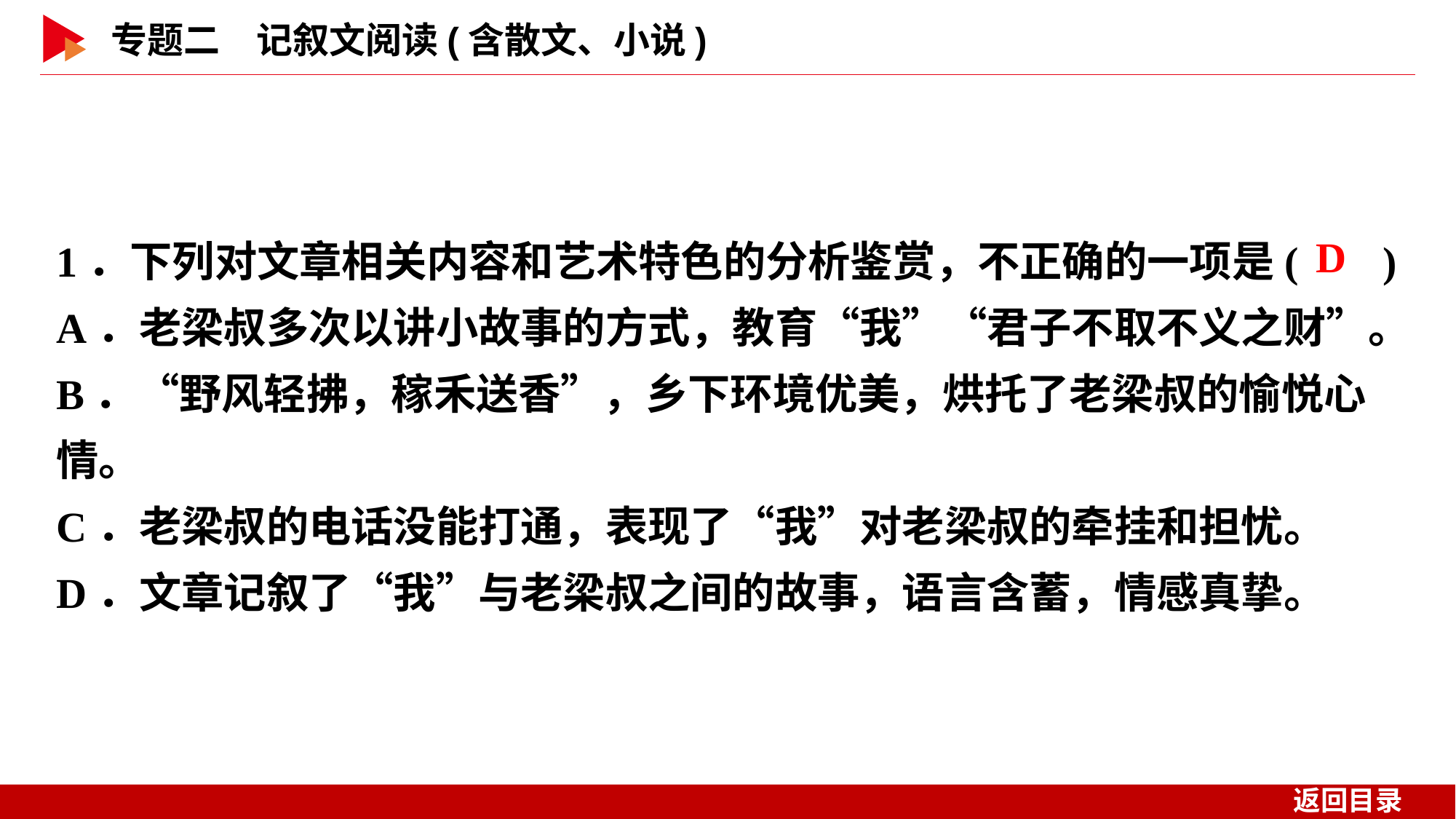

1．下列对文章相关内容和艺术特色的分析鉴赏，不正确的一项是(        )
A．老梁叔多次以讲小故事的方式，教育“我”“君子不取不义之财”。
B．“野风轻拂，稼禾送香”，乡下环境优美，烘托了老梁叔的愉悦心情。
C．老梁叔的电话没能打通，表现了“我”对老梁叔的牵挂和担忧。
D．文章记叙了“我”与老梁叔之间的故事，语言含蓄，情感真挚。
   D